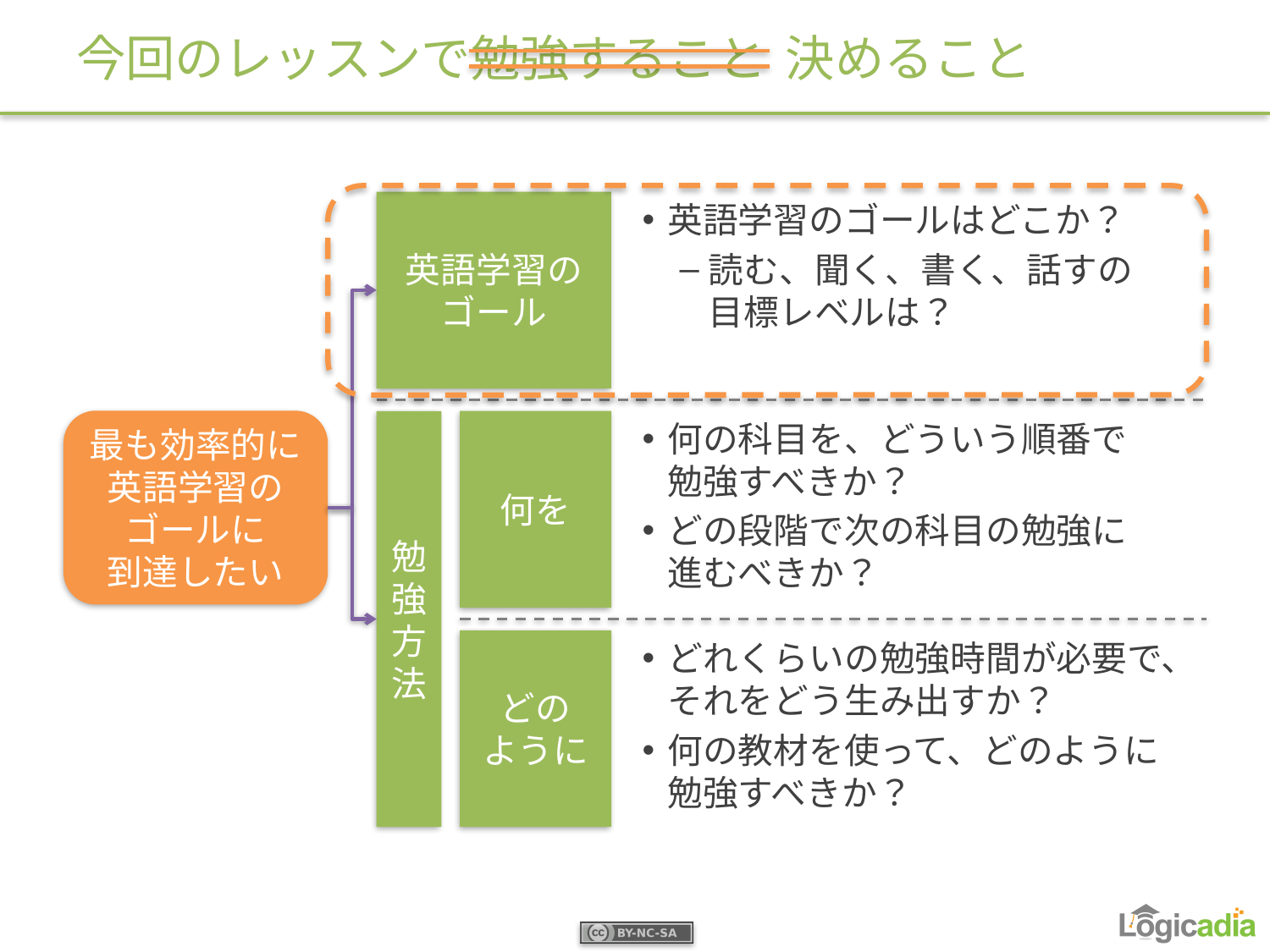

# 今回のレッスンで勉強すること
決めること

英語学習のゴールはどこか？
読む、聞く、書く、話すの
目標レベルは？
英語学習の
ゴール
最も効率的に
英語学習のゴールに
到達したい
何の科目を、どういう順番で
勉強すべきか？
どの段階で次の科目の勉強に
進むべきか？
勉強
方法
何を
どの
ように
どれくらいの勉強時間が必要で、それをどう生み出すか？
何の教材を使って、どのように勉強すべきか？